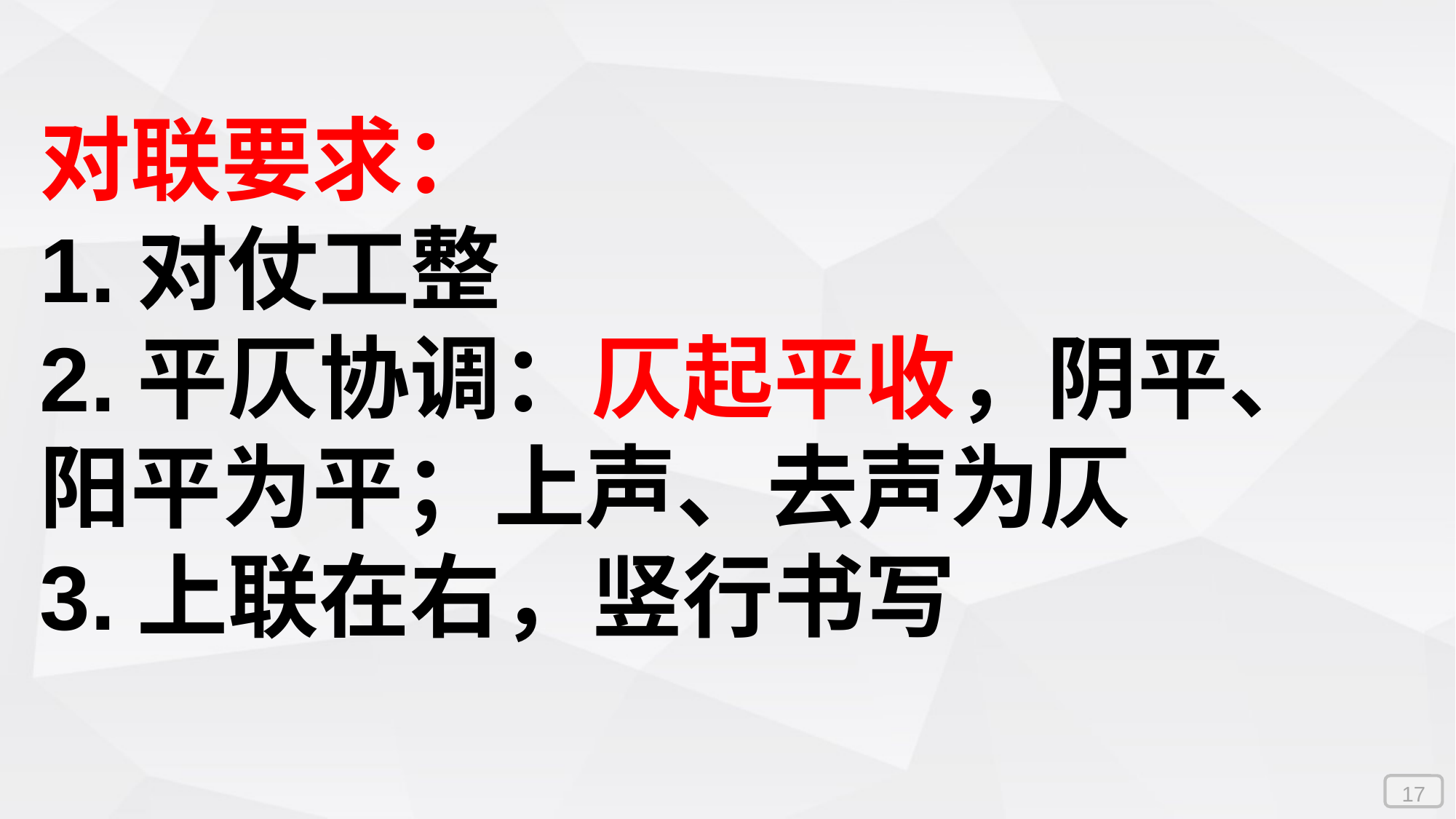

对联要求：
1.对仗工整
2.平仄协调：仄起平收，阴平、阳平为平；上声、去声为仄
3.上联在右，竖行书写